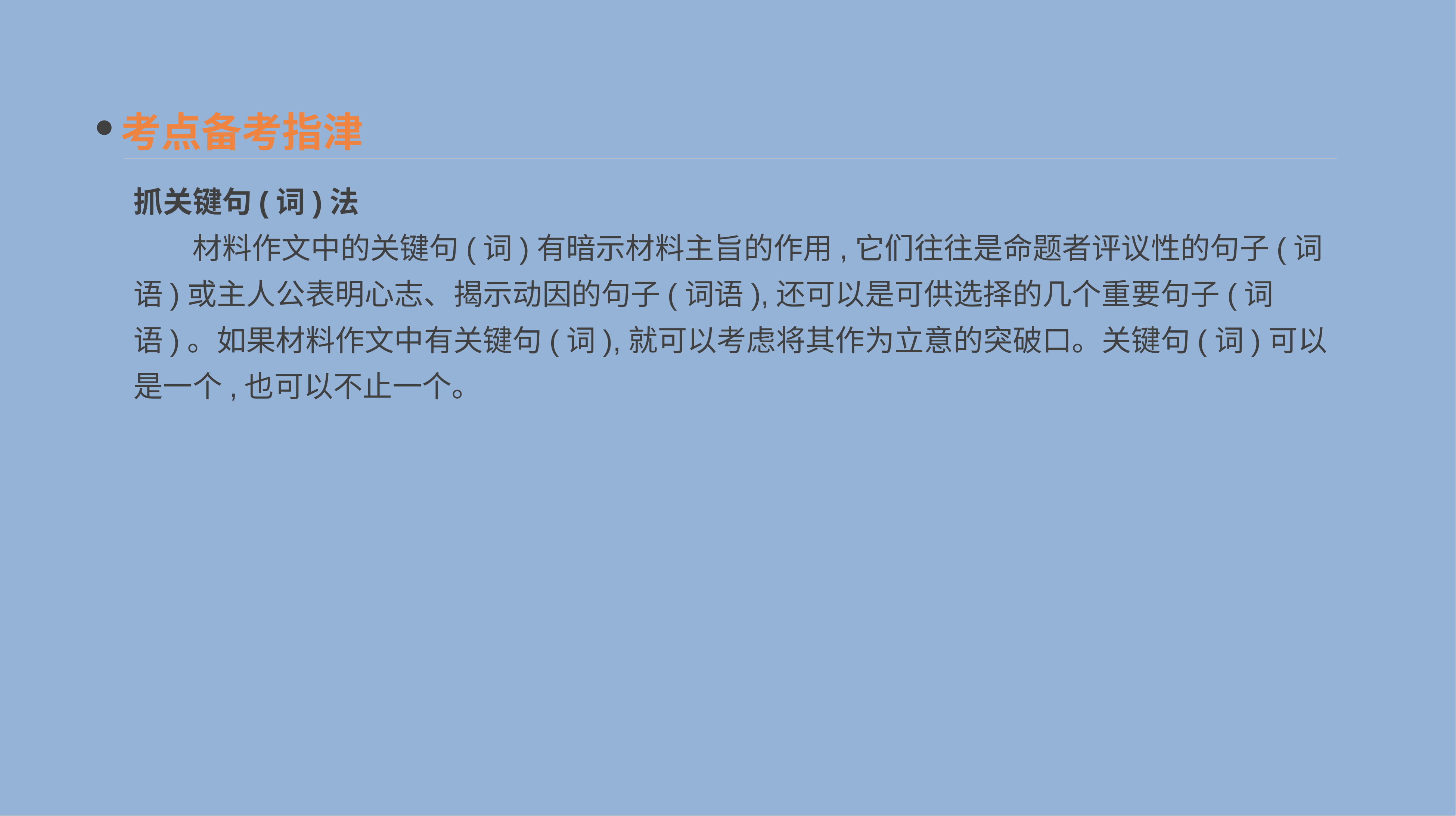

考点备考指津

抓关键句(词)法
　　材料作文中的关键句(词)有暗示材料主旨的作用,它们往往是命题者评议性的句子(词语)或主人公表明心志、揭示动因的句子(词语),还可以是可供选择的几个重要句子(词语)。如果材料作文中有关键句(词),就可以考虑将其作为立意的突破口。关键句(词)可以是一个,也可以不止一个。